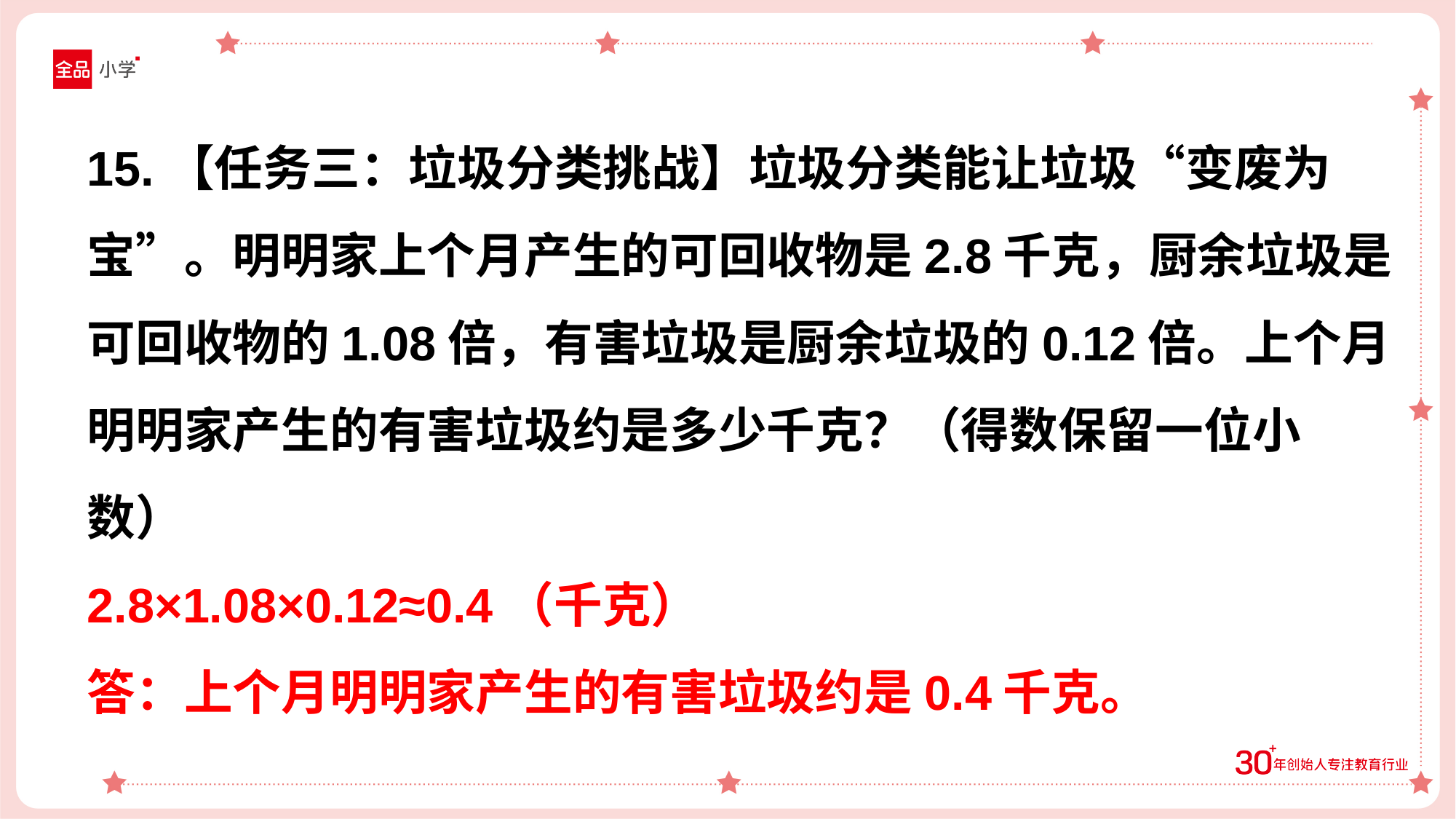

15.【任务三：垃圾分类挑战】垃圾分类能让垃圾“变废为宝”。明明家上个月产生的可回收物是2.8千克，厨余垃圾是可回收物的1.08倍，有害垃圾是厨余垃圾的0.12倍。上个月明明家产生的有害垃圾约是多少千克？（得数保留一位小数）
2.8×1.08×0.12≈0.4（千克）
答：上个月明明家产生的有害垃圾约是0.4千克。